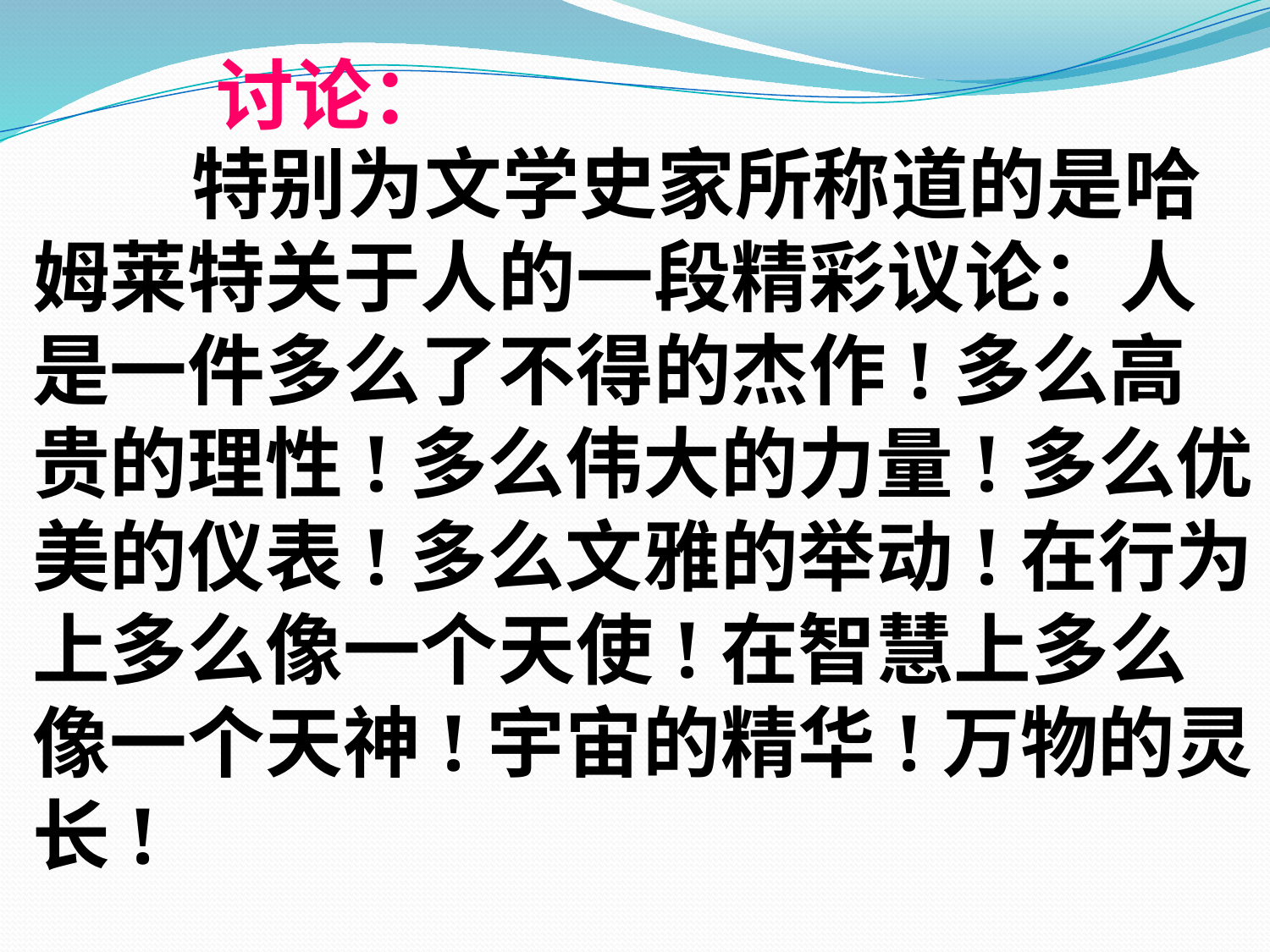

讨论：

        特别为文学史家所称道的是哈姆莱特关于人的一段精彩议论：人是一件多么了不得的杰作!多么高贵的理性!多么伟大的力量!多么优美的仪表!多么文雅的举动!在行为上多么像一个天使!在智慧上多么像一个天神!宇宙的精华!万物的灵长!